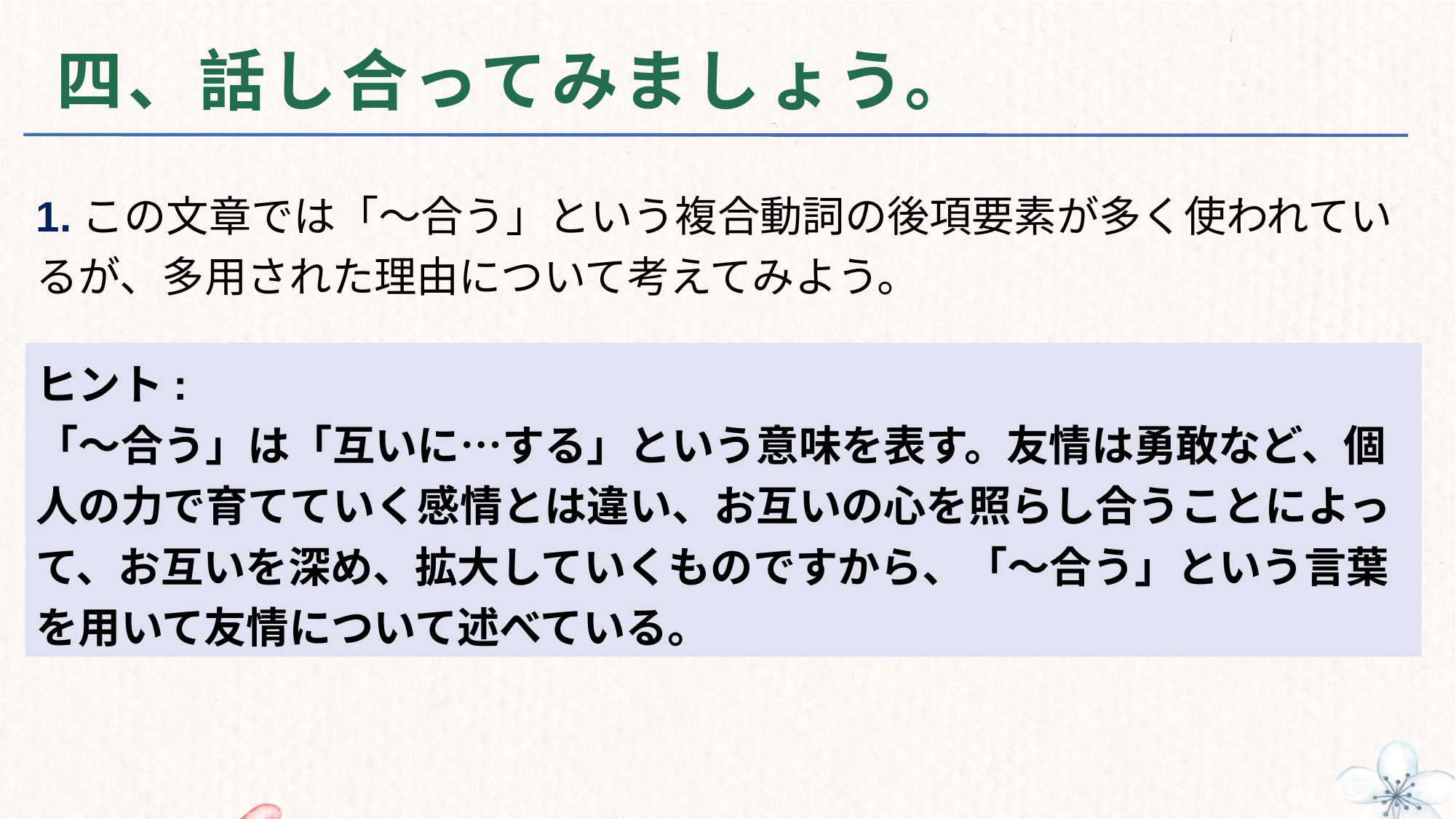

# 四、話し合ってみましょう。
1.この文章では「〜合う」という複合動詞の後項要素が多く使われているが、多用された理由について考えてみよう。
ヒント:
「～合う」は「互いに…する」という意味を表す。友情は勇敢など、個人の力で育てていく感情とは違い、お互いの心を照らし合うことによって、お互いを深め、拡大していくものですから、「～合う」という言葉を用いて友情について述べている。